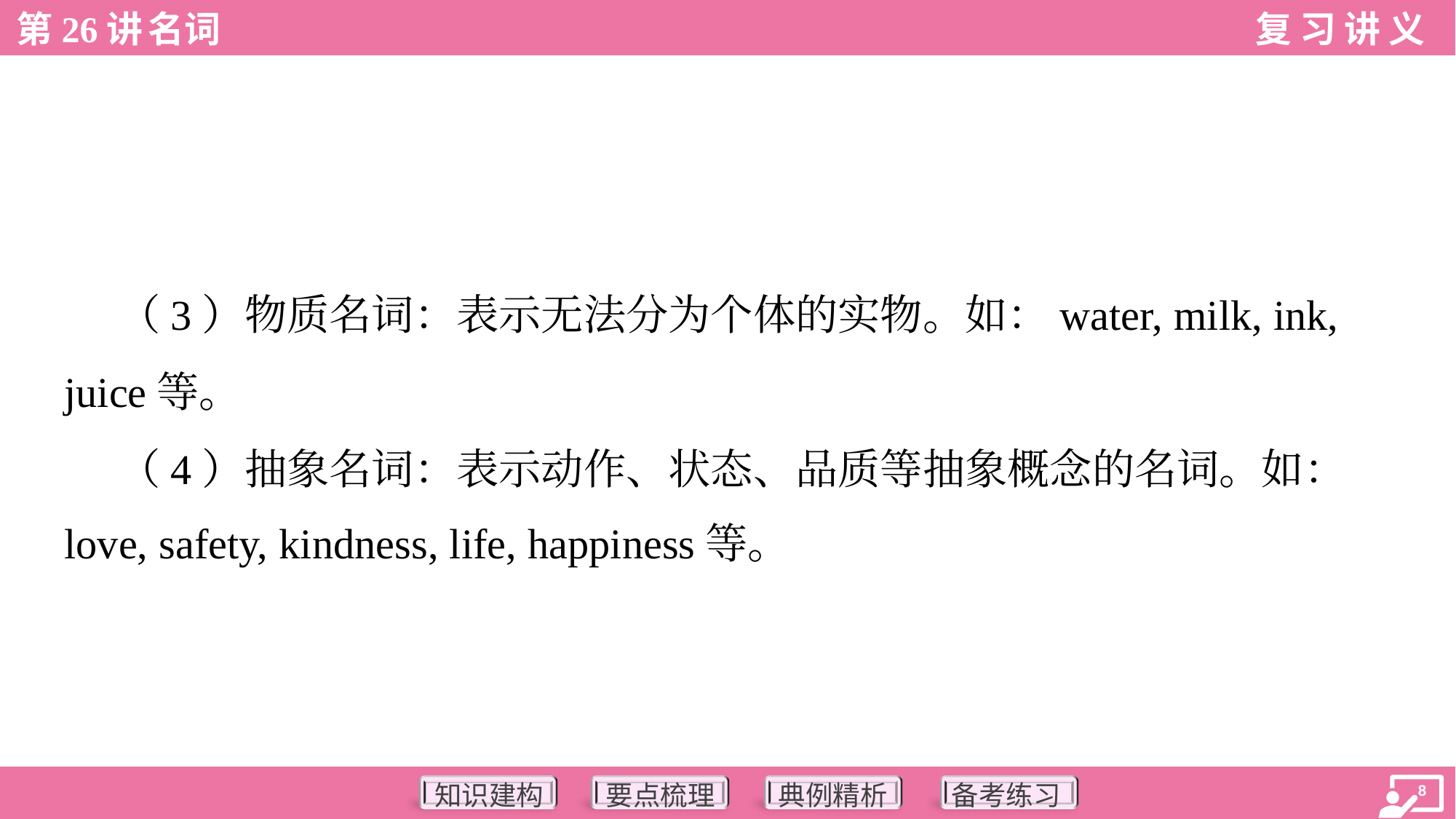

（3）物质名词：表示无法分为个体的实物。如：water, milk, ink,
juice等。
    （4）抽象名词：表示动作、状态、品质等抽象概念的名词。如：
love, safety, kindness, life, happiness等。